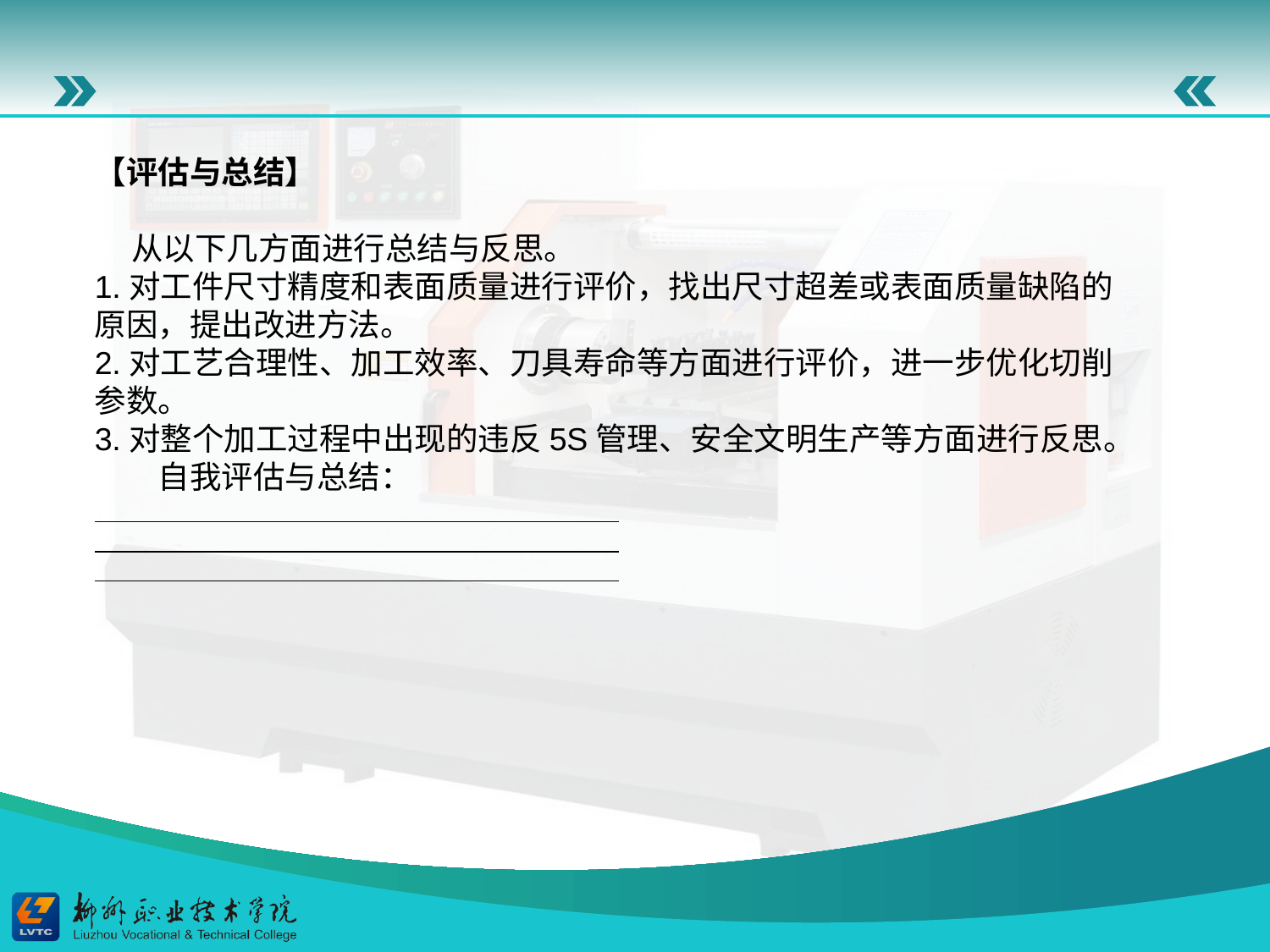

【评估与总结】

    从以下几方面进行总结与反思。
1.对工件尺寸精度和表面质量进行评价，找出尺寸超差或表面质量缺陷的原因，提出改进方法。
2.对工艺合理性、加工效率、刀具寿命等方面进行评价，进一步优化切削参数。
3.对整个加工过程中出现的违反5S管理、安全文明生产等方面进行反思。
自我评估与总结：